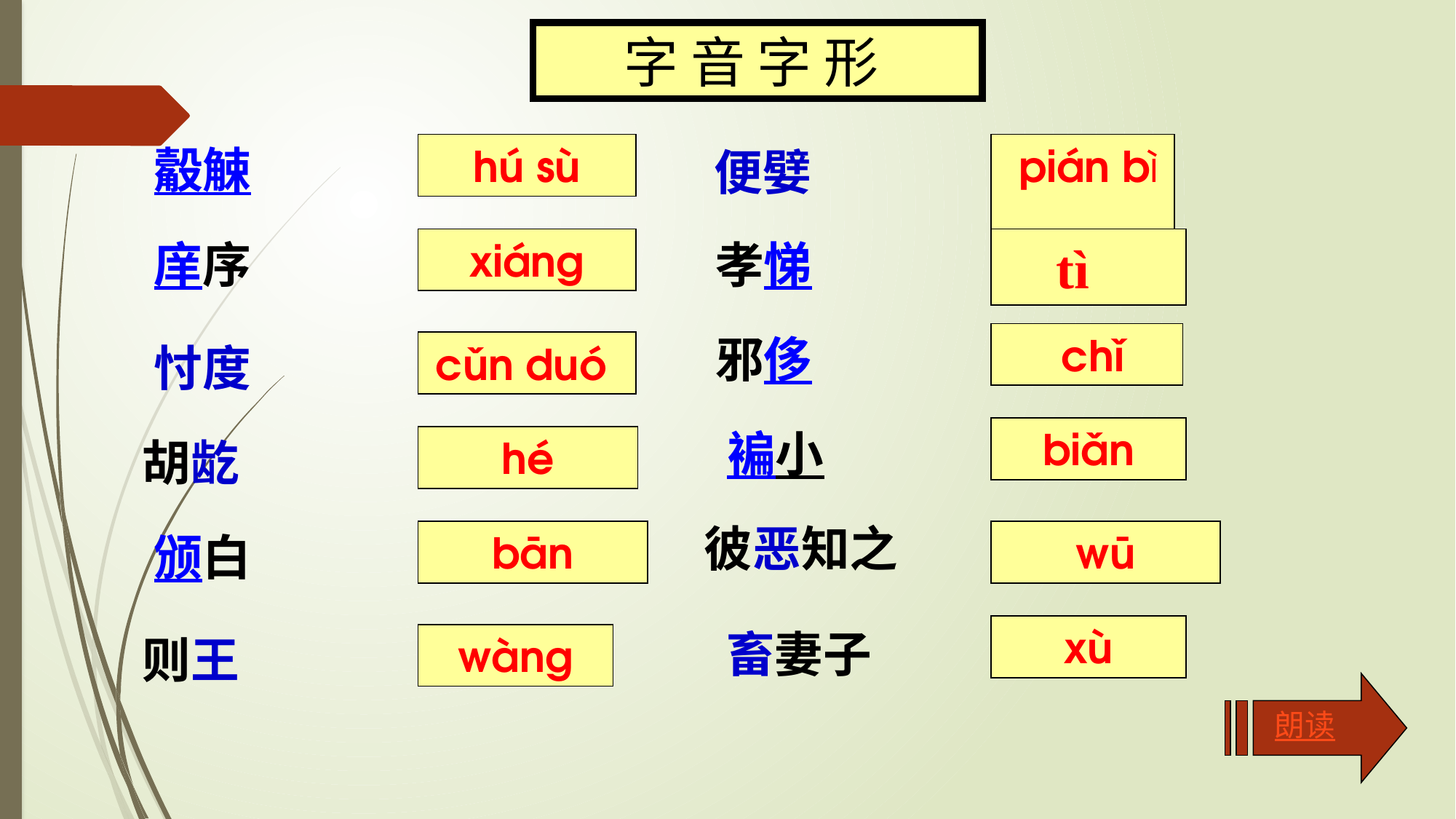

字 音 字 形
觳觫
hú sù
 pián bì

便嬖
庠序
xiáng
孝悌
    tì
邪侈
 chǐ
忖度
cǔn duó
褊小
biǎn
hé
胡龁
彼恶知之
颁白
bān
wū
xù
畜妻子
则王
wàng

朗读